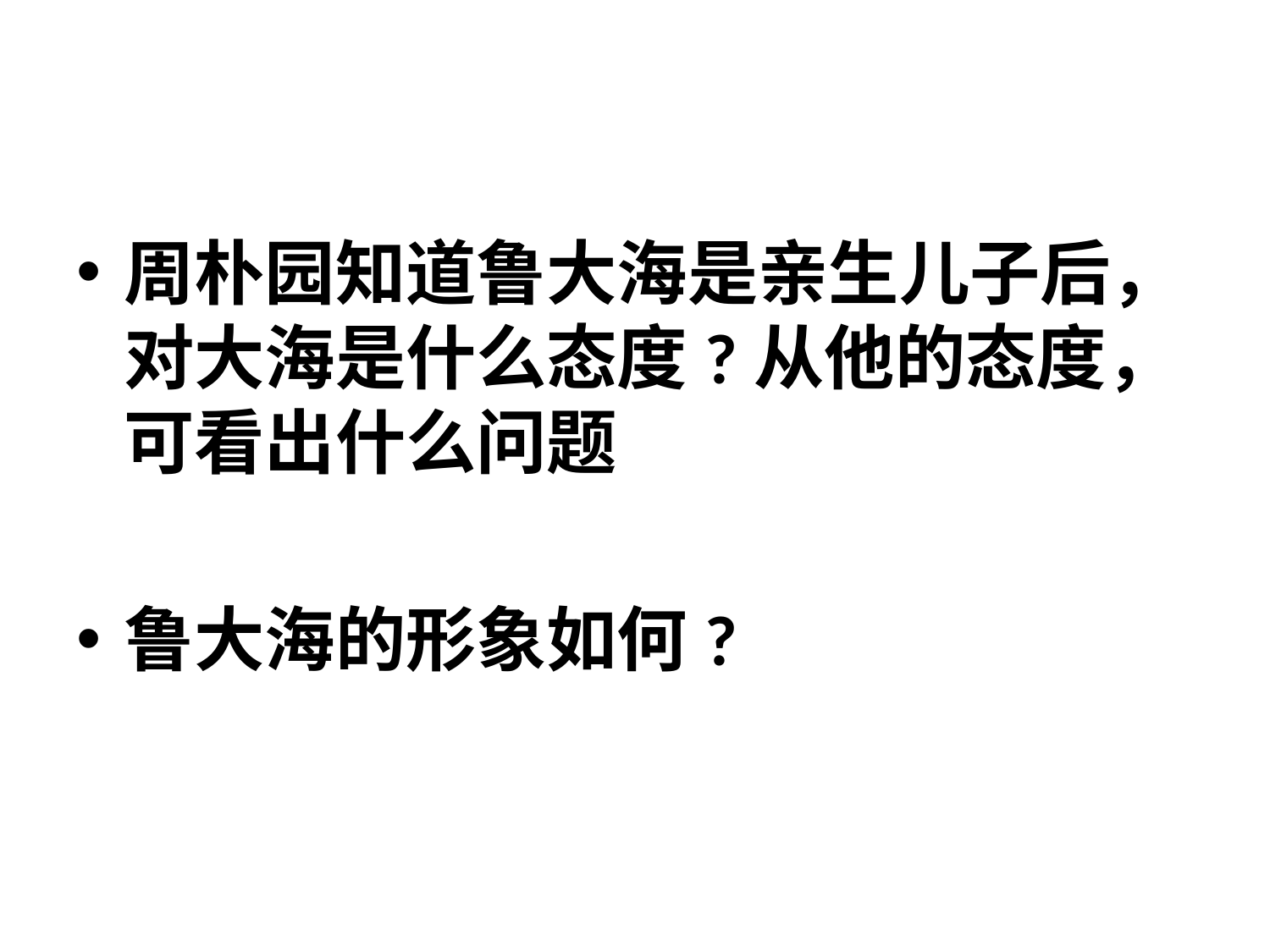

周朴园知道鲁大海是亲生儿子后，对大海是什么态度?从他的态度，可看出什么问题

鲁大海的形象如何?